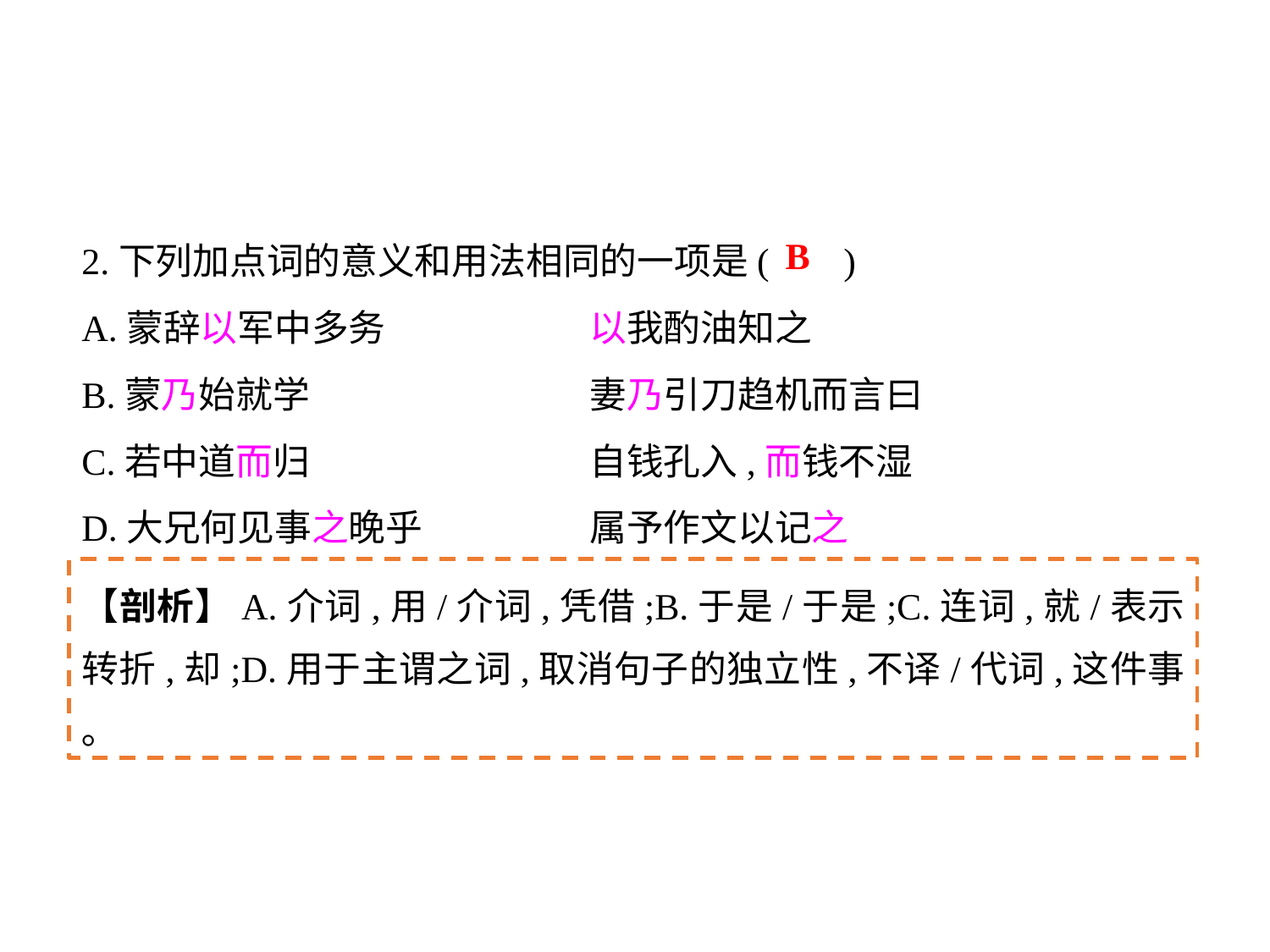

2.下列加点词的意义和用法相同的一项是(	)
A.蒙辞以军中多务		以我酌油知之
B.蒙乃始就学			妻乃引刀趋机而言曰
C.若中道而归			自钱孔入,而钱不湿
D.大兄何见事之晚乎		属予作文以记之
B
【剖析】A.介词,用/介词,凭借;B.于是/于是;C.连词,就/表示转折,却;D.用于主谓之词,取消句子的独立性,不译/代词,这件事｡